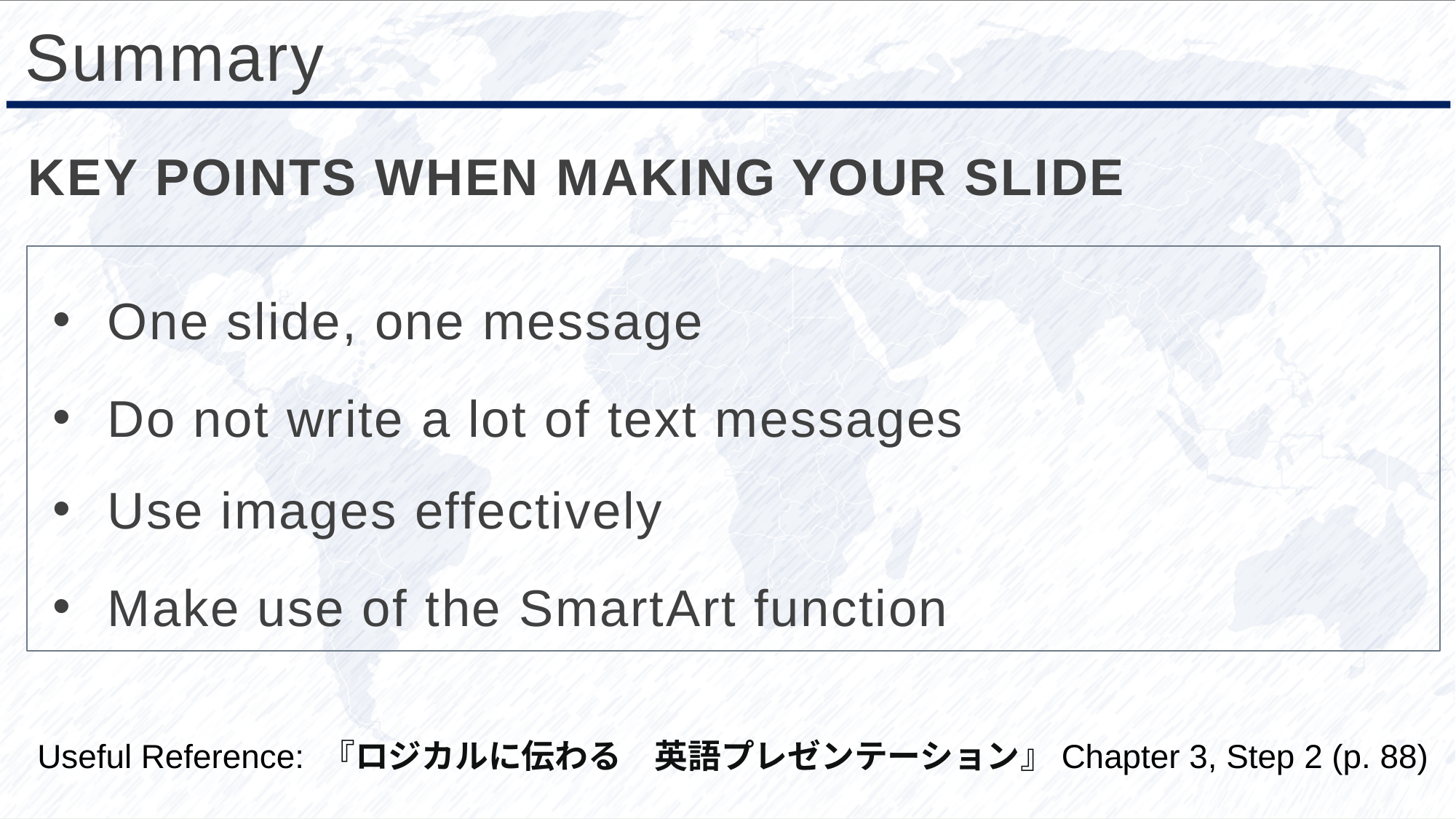

Summary
KEY POINTS WHEN MAKING YOUR SLIDE

One slide, one message
Do not write a lot of text messages
Use images effectively
Make use of the SmartArt function
Useful Reference: 『ロジカルに伝わる　英語プレゼンテーション』Chapter 3, Step 2 (p. 88)